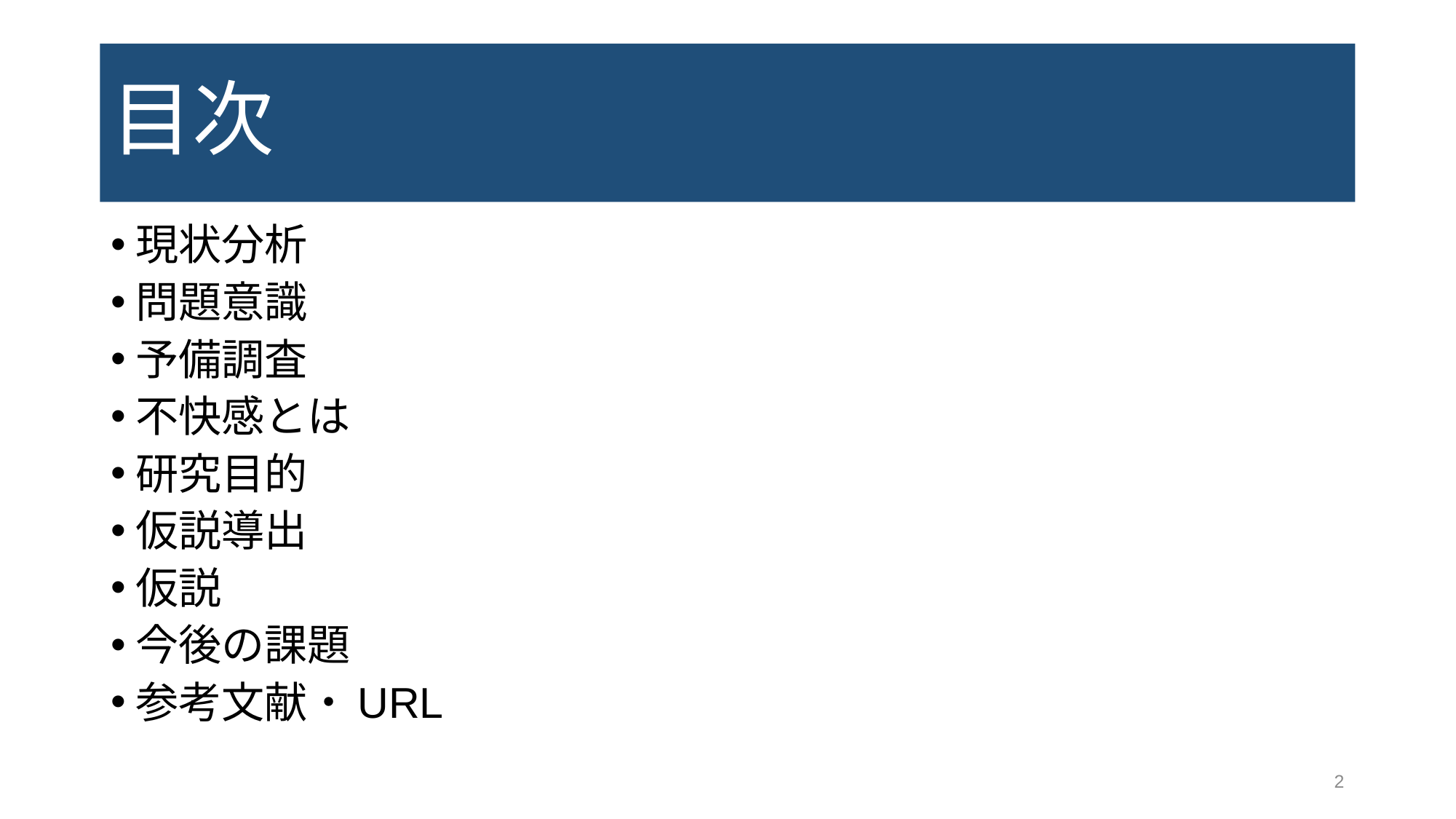

# 目次
現状分析
問題意識
予備調査
不快感とは
研究目的
仮説導出
仮説
今後の課題
参考文献・URL

2